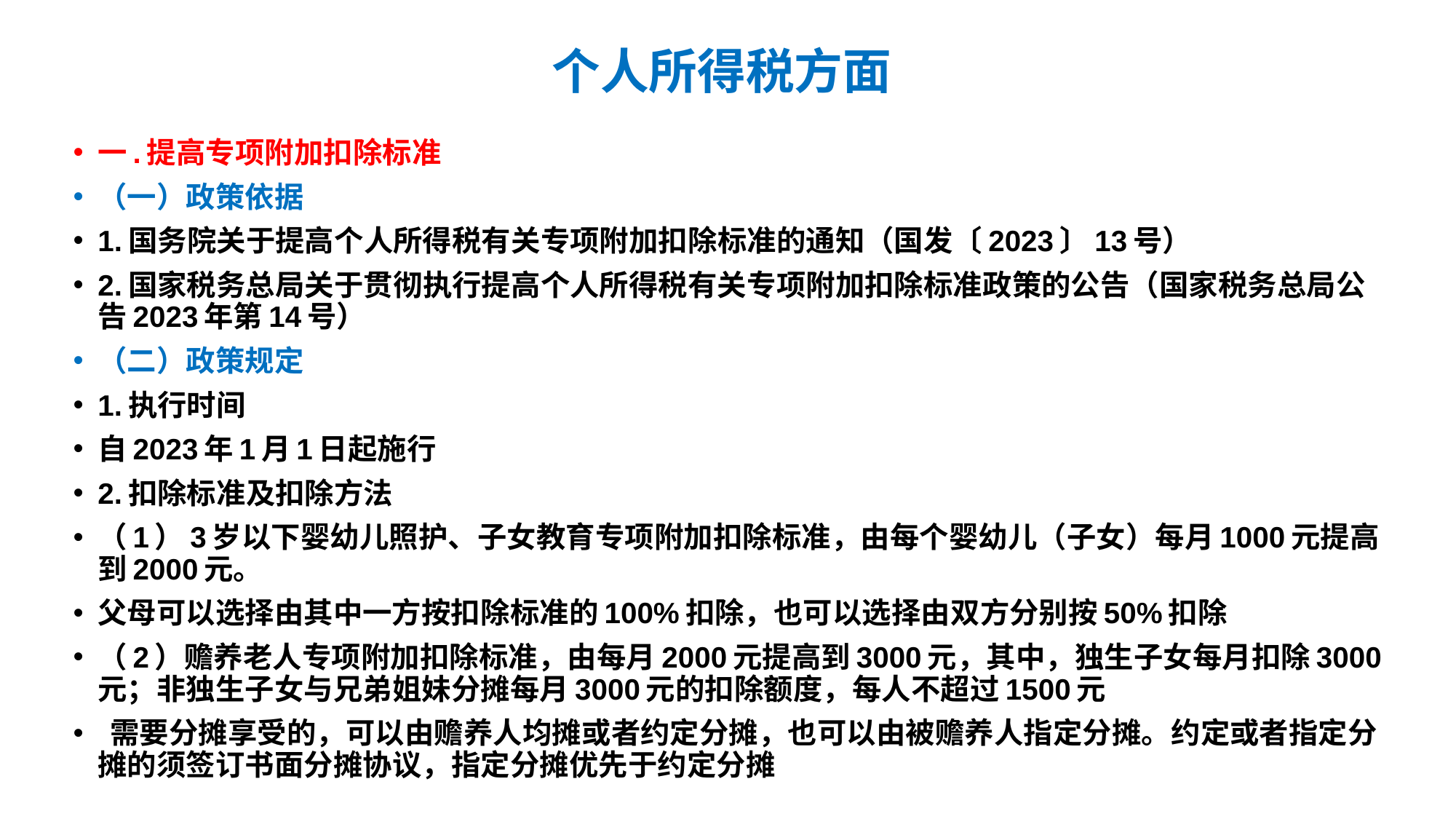

# 个人所得税方面
一.提高专项附加扣除标准
（一）政策依据
1.国务院关于提高个人所得税有关专项附加扣除标准的通知（国发〔2023〕13号）
2.国家税务总局关于贯彻执行提高个人所得税有关专项附加扣除标准政策的公告（国家税务总局公告2023年第14号）
（二）政策规定
1.执行时间
自2023年1月1日起施行
2.扣除标准及扣除方法
（1）3岁以下婴幼儿照护、子女教育专项附加扣除标准，由每个婴幼儿（子女）每月1000元提高到2000元。
父母可以选择由其中一方按扣除标准的100%扣除，也可以选择由双方分别按50%扣除
（2）赡养老人专项附加扣除标准，由每月2000元提高到3000元，其中，独生子女每月扣除3000元；非独生子女与兄弟姐妹分摊每月3000元的扣除额度，每人不超过1500元
 需要分摊享受的，可以由赡养人均摊或者约定分摊，也可以由被赡养人指定分摊。约定或者指定分摊的须签订书面分摊协议，指定分摊优先于约定分摊